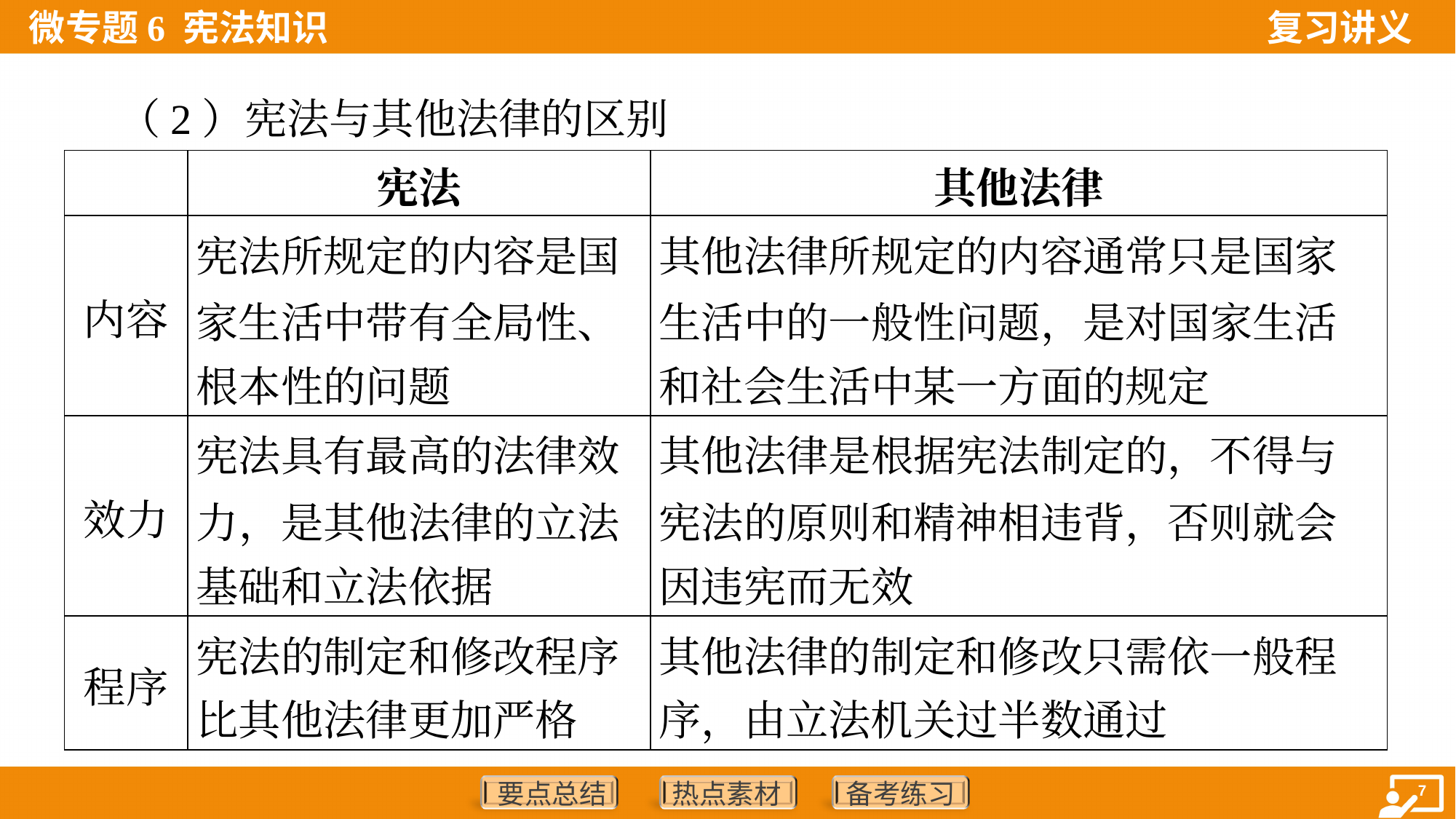

（2）宪法与其他法律的区别
|  | 宪法 | 其他法律 |
| --- | --- | --- |
| 内容 | 宪法所规定的内容是国 家生活中带有全局性、 根本性的问题 | 其他法律所规定的内容通常只是国家 生活中的一般性问题，是对国家生活 和社会生活中某一方面的规定 |
| 效力 | 宪法具有最高的法律效 力，是其他法律的立法 基础和立法依据 | 其他法律是根据宪法制定的，不得与 宪法的原则和精神相违背，否则就会 因违宪而无效 |
| 程序 | 宪法的制定和修改程序 比其他法律更加严格 | 其他法律的制定和修改只需依一般程 序，由立法机关过半数通过 |